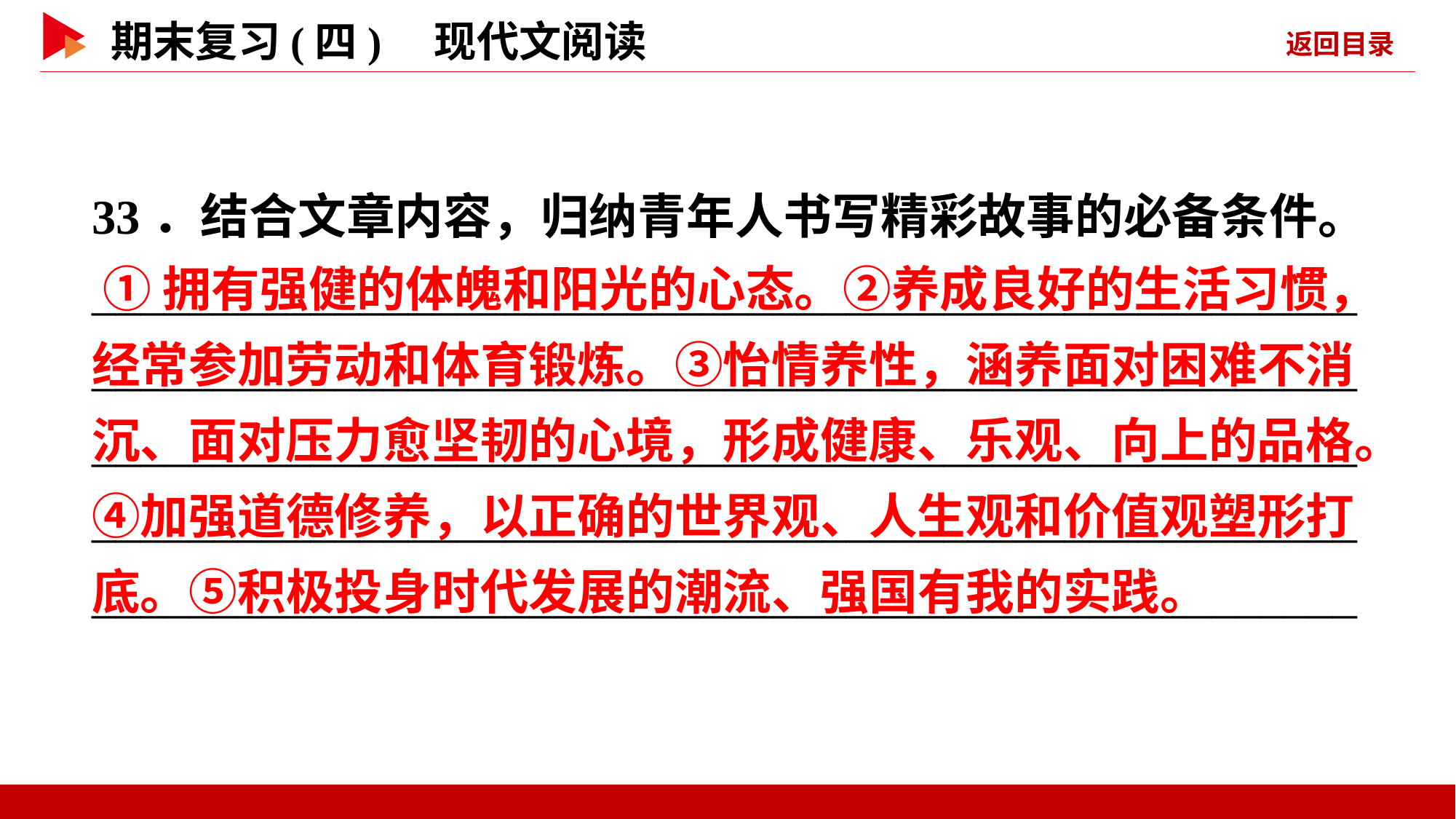

33．结合文章内容，归纳青年人书写精彩故事的必备条件。
____________________________________________________________________________________________________________________________________________________________________________________________________________________________________________________________________
 ①拥有强健的体魄和阳光的心态。②养成良好的生活习惯，经常参加劳动和体育锻炼。③怡情养性，涵养面对困难不消沉、面对压力愈坚韧的心境，形成健康、乐观、向上的品格。④加强道德修养，以正确的世界观、人生观和价值观塑形打底。⑤积极投身时代发展的潮流、强国有我的实践。